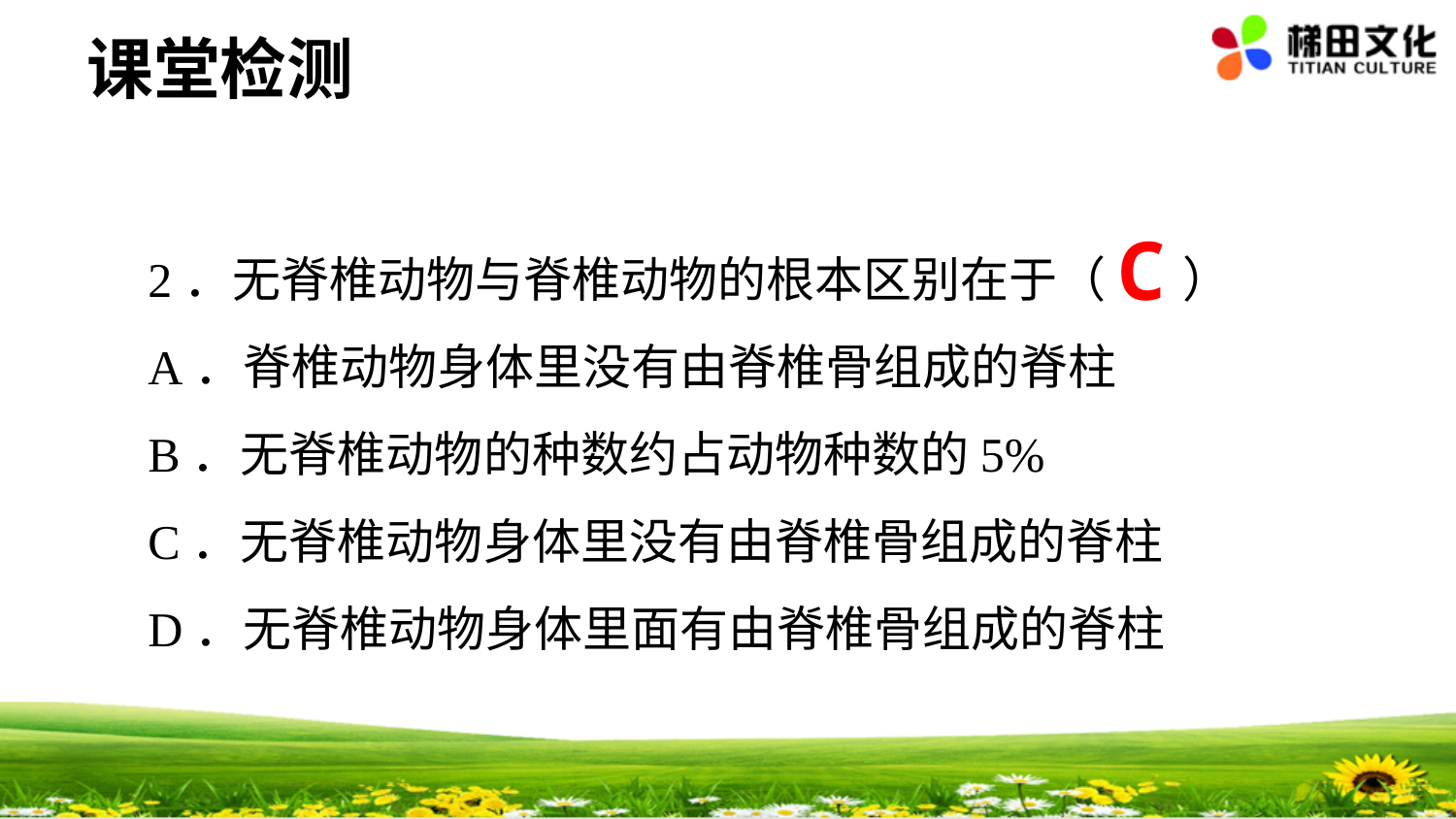

#
课堂检测
2．无脊椎动物与脊椎动物的根本区别在于（       ）
A．脊椎动物身体里没有由脊椎骨组成的脊柱
B．无脊椎动物的种数约占动物种数的5%
C．无脊椎动物身体里没有由脊椎骨组成的脊柱
D．无脊椎动物身体里面有由脊椎骨组成的脊柱
C